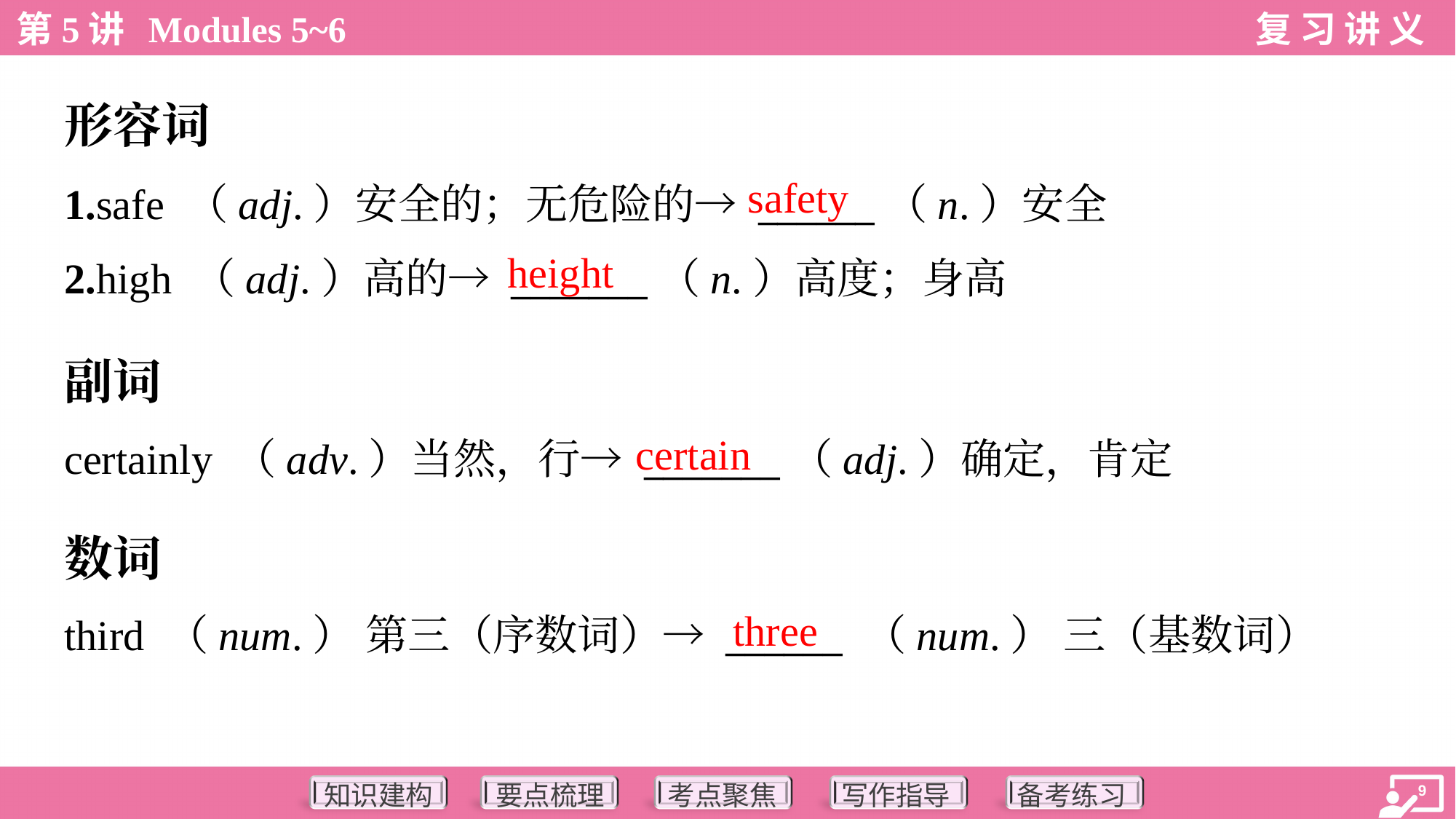

形容词
safety
1.safe （adj.）安全的；无危险的→ ______（n.）安全
2.high （adj.）高的→ _______（n.）高度；身高
height
副词
certain
certainly （adv.）当然，行→ _______（adj.）确定，肯定
数词
three
third （num.） 第三（序数词）→ ______ （num.） 三（基数词）